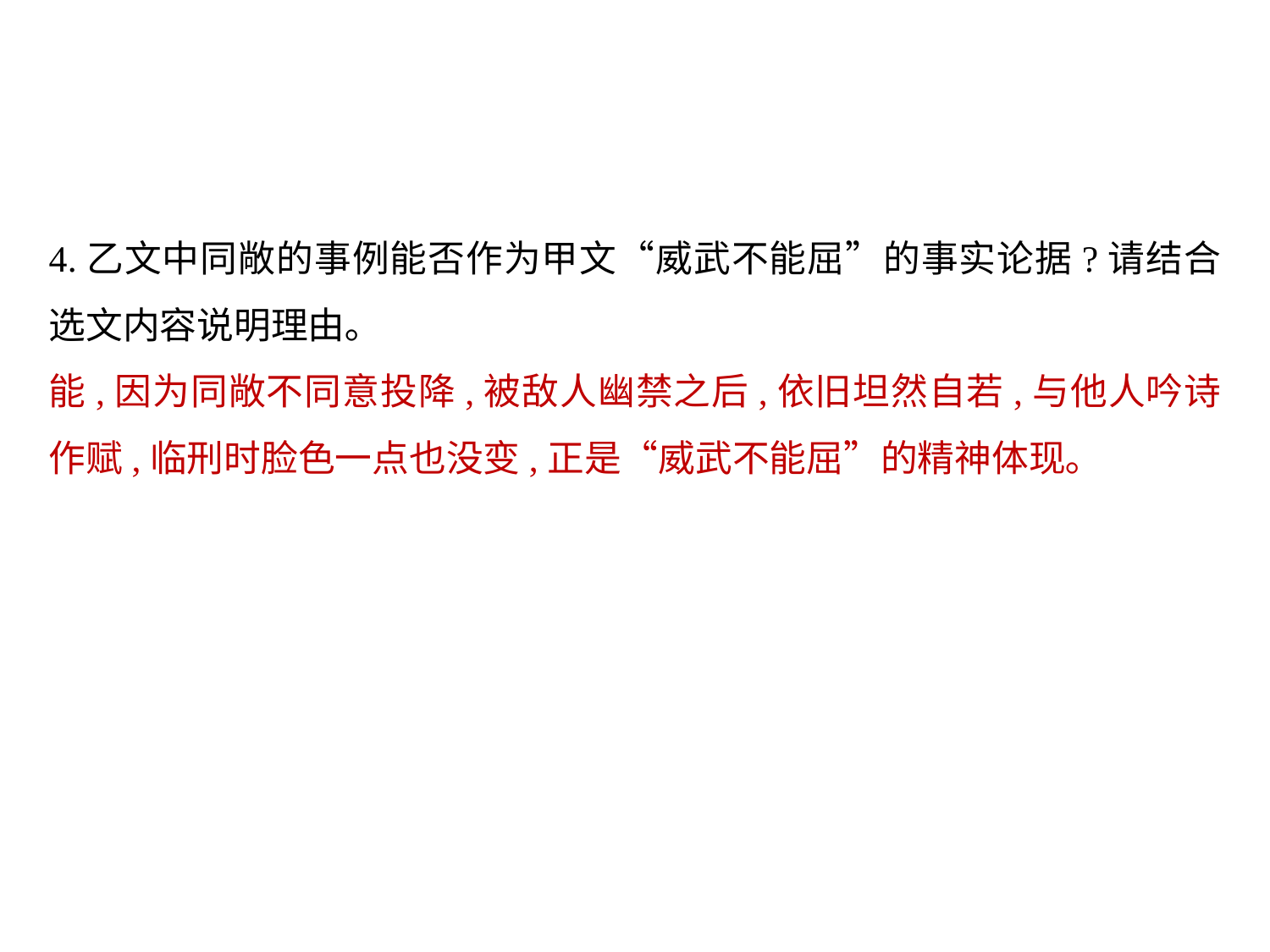

4.乙文中同敞的事例能否作为甲文“威武不能屈”的事实论据?请结合选文内容说明理由｡
能,因为同敞不同意投降,被敌人幽禁之后,依旧坦然自若,与他人吟诗作赋,临刑时脸色一点也没变,正是“威武不能屈”的精神体现｡